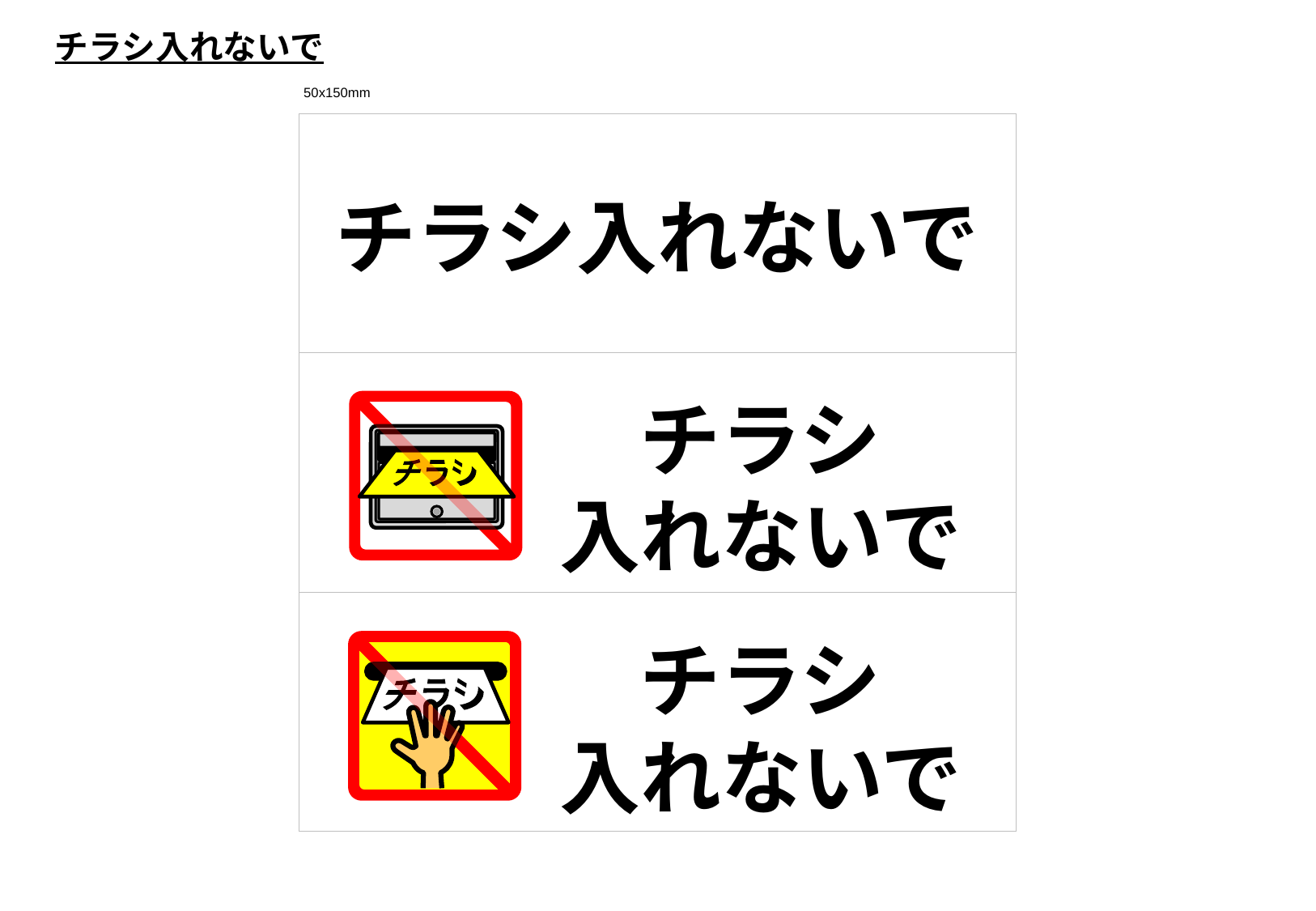

チラシ入れないで
50x150mm

チラシ入れないで

チラシ
入れないで

チラシ

チラシ
入れないで

チラシ